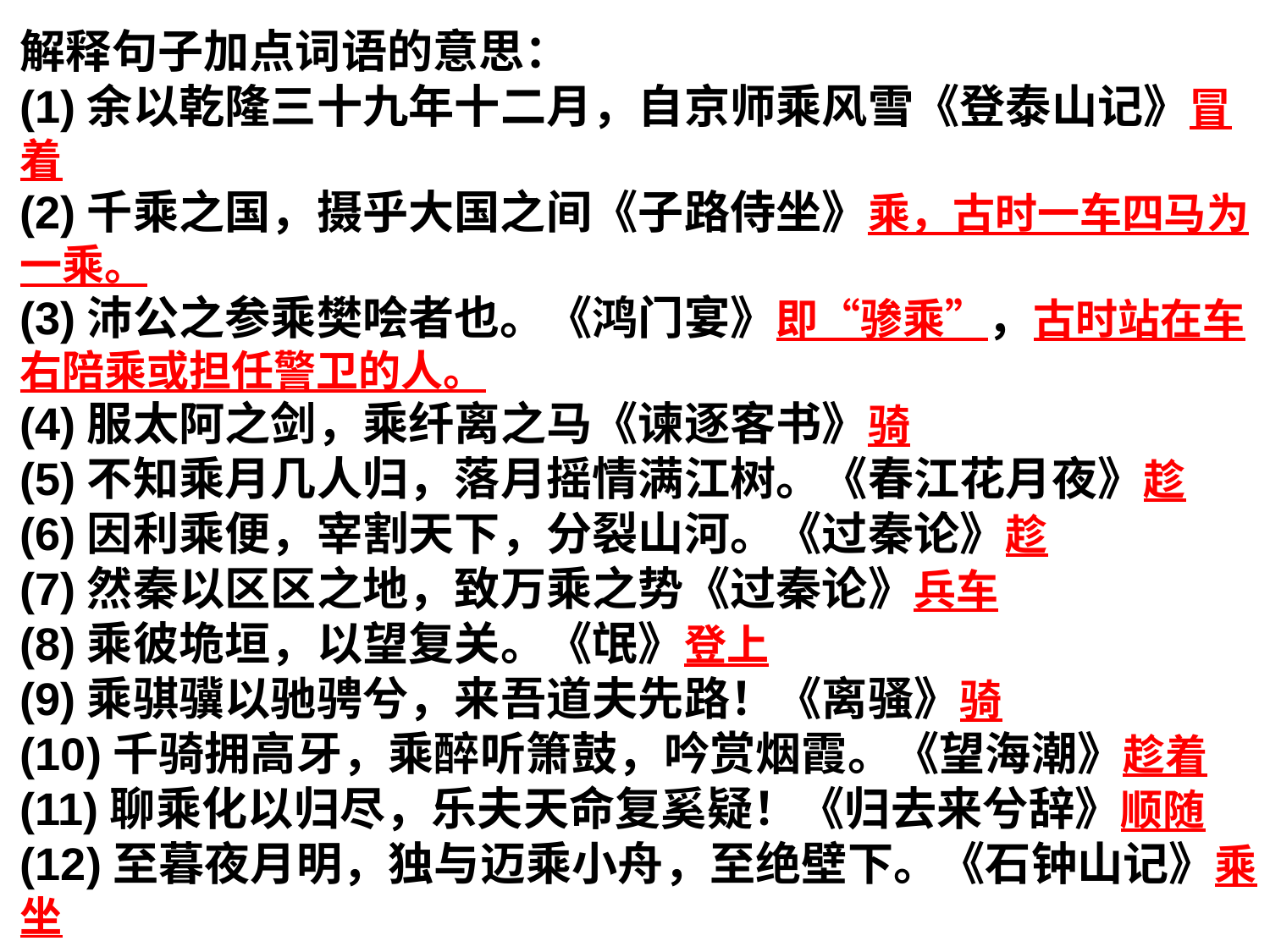

解释句子加点词语的意思：
(1)余以乾隆三十九年十二月，自京师乘风雪《登泰山记》冒着
(2)千乘之国，摄乎大国之间《子路侍坐》乘，古时一车四马为一乘。
(3)沛公之参乘樊哙者也。《鸿门宴》即“骖乘”，古时站在车右陪乘或担任警卫的人。
(4)服太阿之剑，乘纤离之马《谏逐客书》骑
(5)不知乘月几人归，落月摇情满江树。《春江花月夜》趁
(6)因利乘便，宰割天下，分裂山河。《过秦论》趁
(7)然秦以区区之地，致万乘之势《过秦论》兵车
(8)乘彼垝垣，以望复关。《氓》登上
(9)乘骐骥以驰骋兮，来吾道夫先路！《离骚》骑
(10)千骑拥高牙，乘醉听箫鼓，吟赏烟霞。《望海潮》趁着
(11)聊乘化以归尽，乐夫天命复奚疑！《归去来兮辞》顺随
(12)至暮夜月明，独与迈乘小舟，至绝壁下。《石钟山记》乘坐